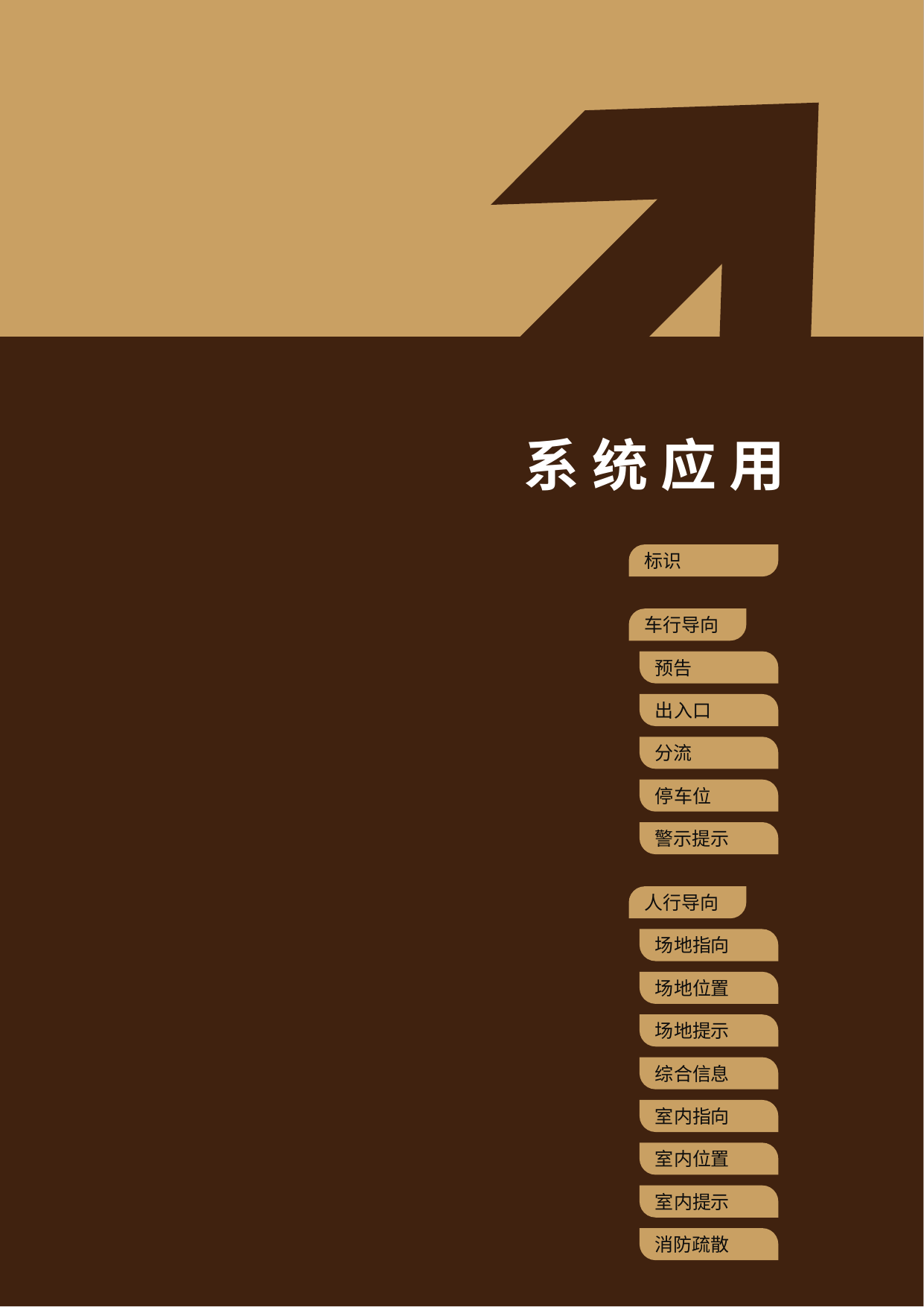

系 统 应 用
标识
车行导向
预告
出入口
分流
停车位
警示提示
人行导向
场地指向
场地位置
场地提示
综合信息
室内指向
室内位置
室内提示
消防疏散